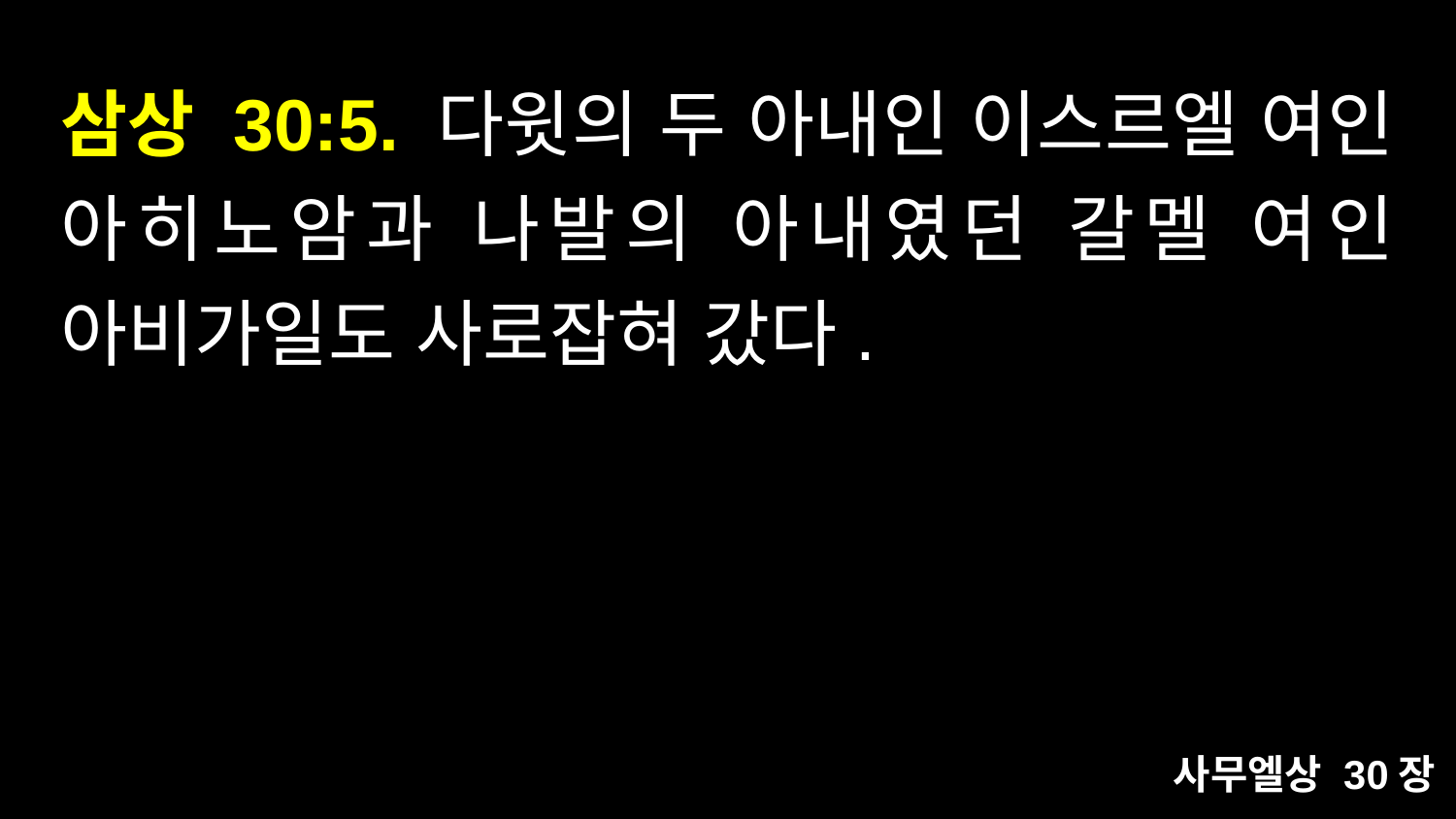

# 삼상 30:5. 다윗의 두 아내인 이스르엘 여인 아히노암과 나발의 아내였던 갈멜 여인 아비가일도 사로잡혀 갔다.
사무엘상 30장